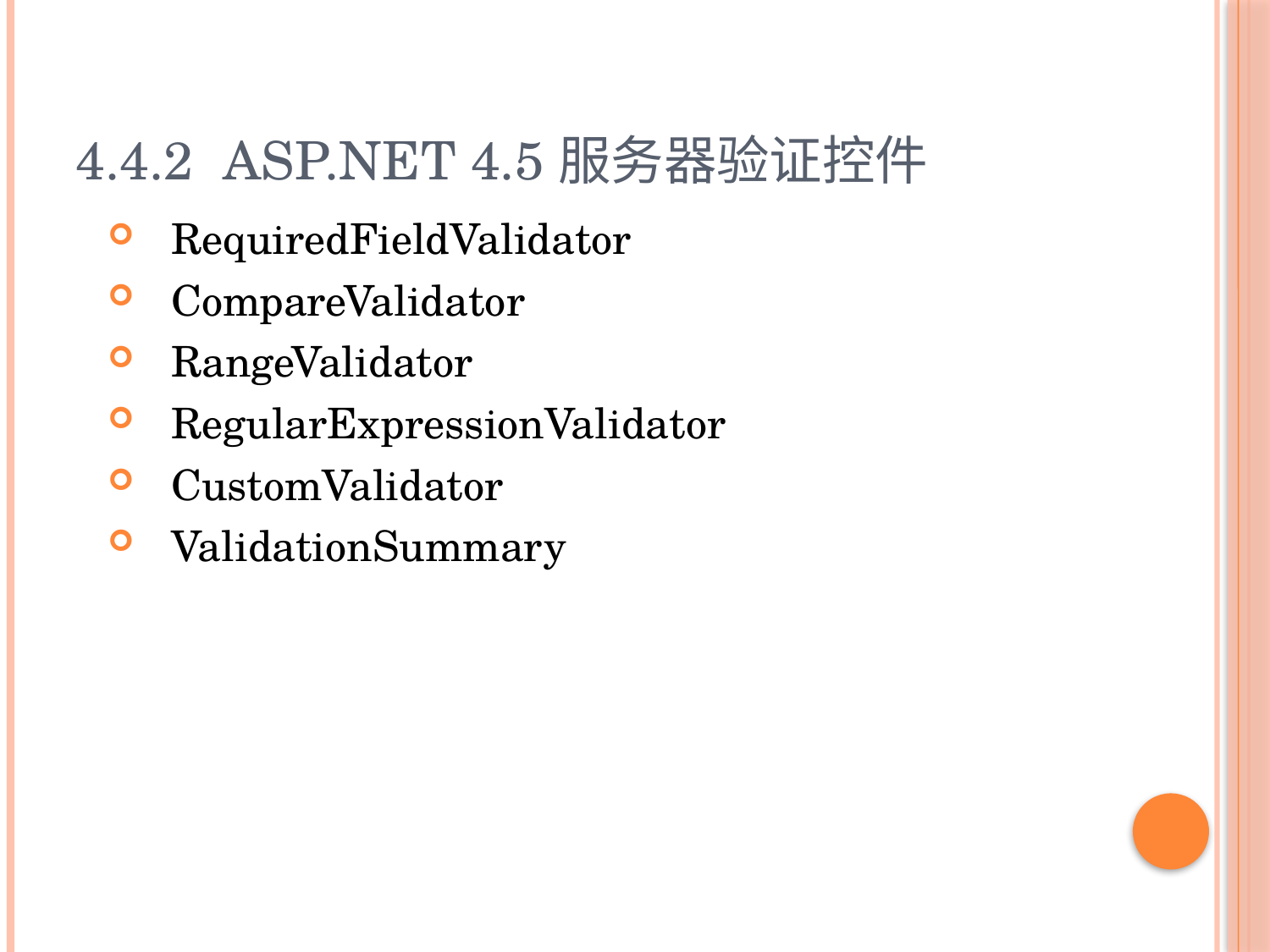

# 4.4.2  ASP.NET 4.5服务器验证控件
RequiredFieldValidator
CompareValidator
RangeValidator
RegularExpressionValidator
CustomValidator
ValidationSummary
80